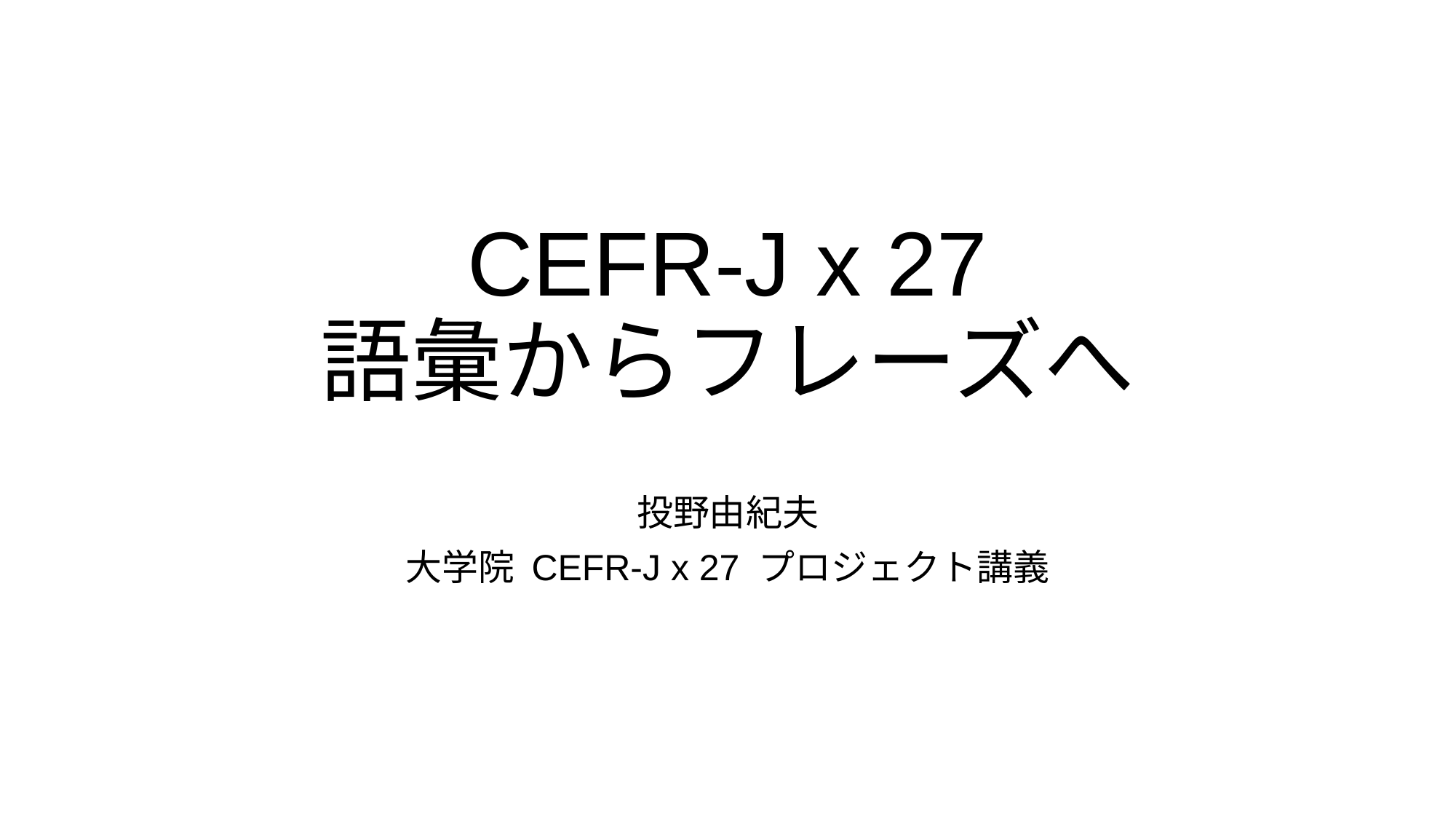

# CEFR-J x 27 語彙からフレーズへ

投野由紀夫
大学院 CEFR-J x 27 プロジェクト講義